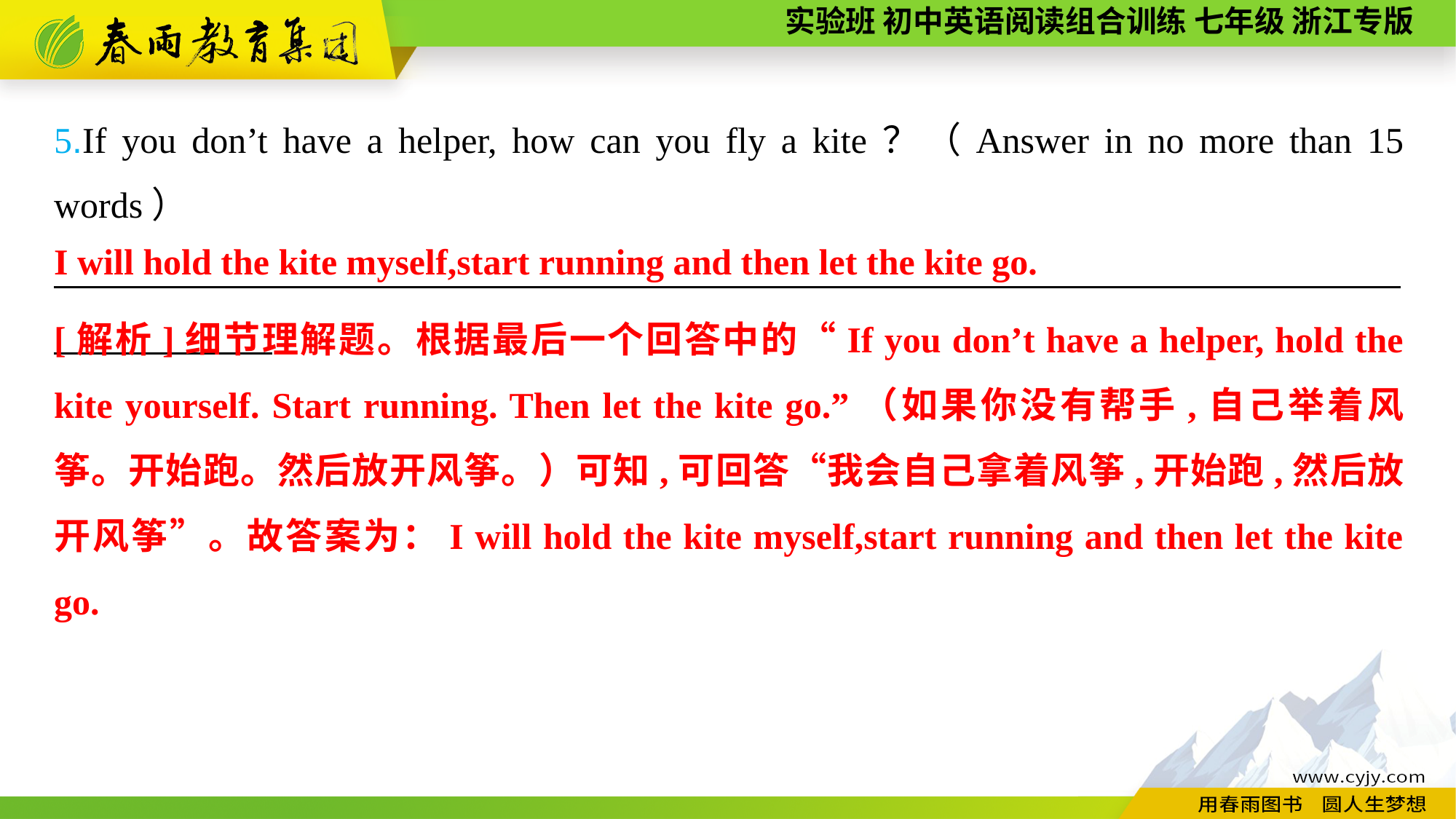

5.If you don’t have a helper, how can you fly a kite？（Answer in no more than 15 words）
__________________________________________________________________________
I will hold the kite myself,start running and then let the kite go.
[解析]细节理解题。根据最后一个回答中的“If you don’t have a helper, hold the kite yourself. Start running. Then let the kite go.”（如果你没有帮手,自己举着风筝。开始跑。然后放开风筝。）可知,可回答“我会自己拿着风筝,开始跑,然后放开风筝”。故答案为：I will hold the kite myself,start running and then let the kite go.